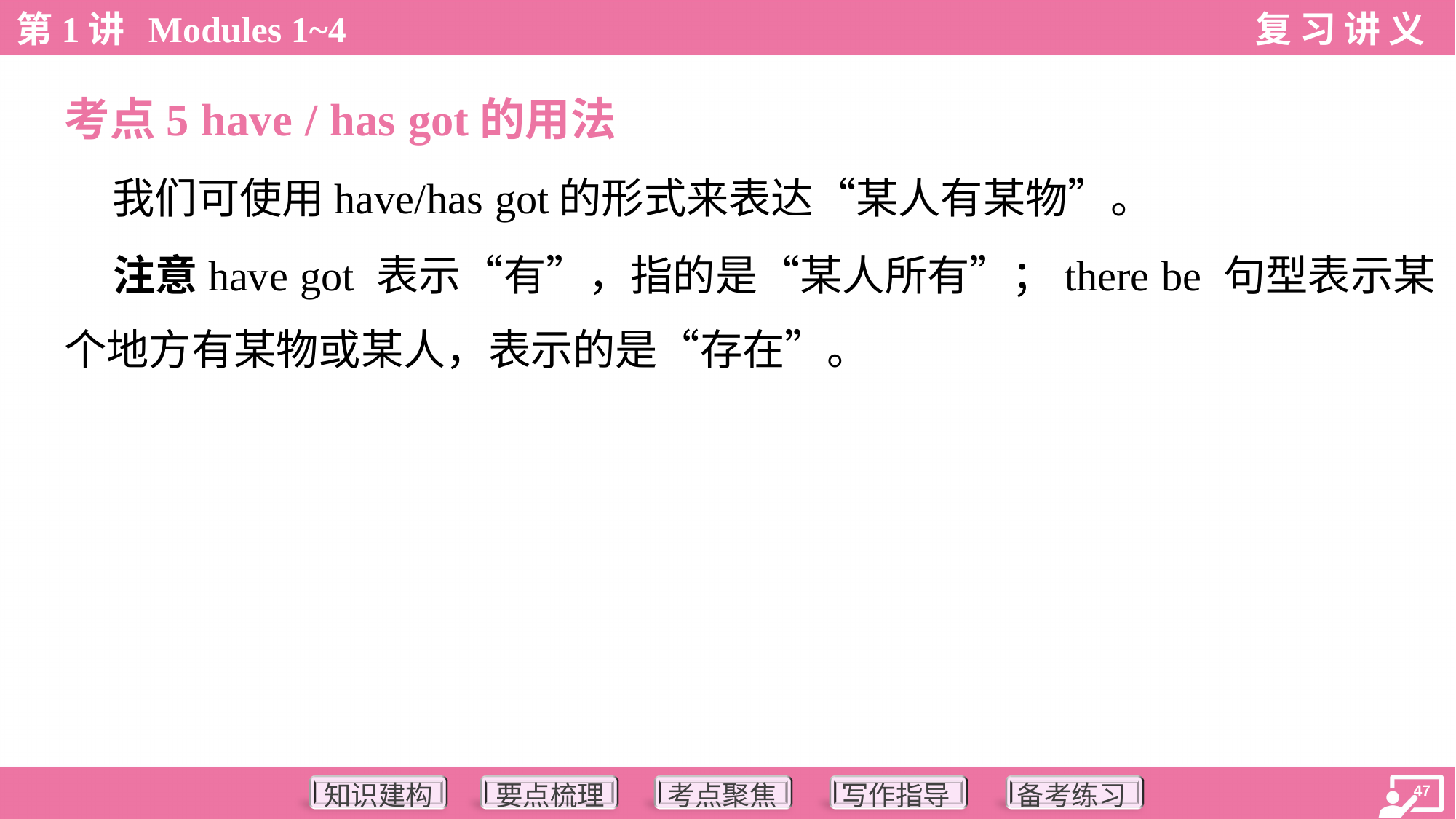

考点5 have / has got的用法
    我们可使用have/has got的形式来表达“某人有某物”。
    注意have got 表示“有”，指的是“某人所有”；there be 句型表示某
个地方有某物或某人，表示的是“存在”。